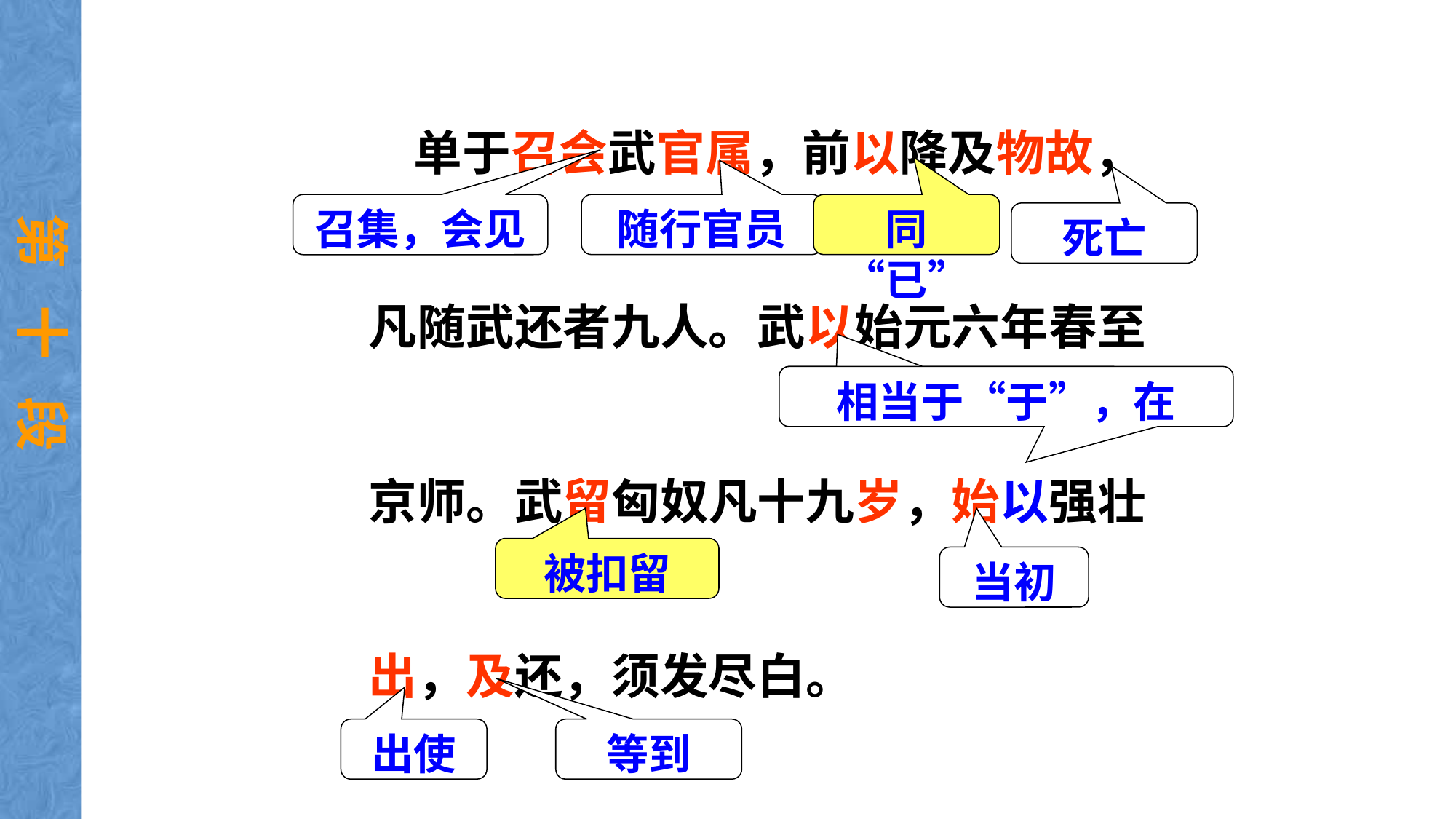

单于召会武官属，前以降及物故，凡随武还者九人。武以始元六年春至京师。武留匈奴凡十九岁，始以强壮出，及还，须发尽白。
召集，会见
随行官员
同“已”
死亡
第   十   段
相当于“于”，
相当于“于”，在
被扣留
当初
出使
等到